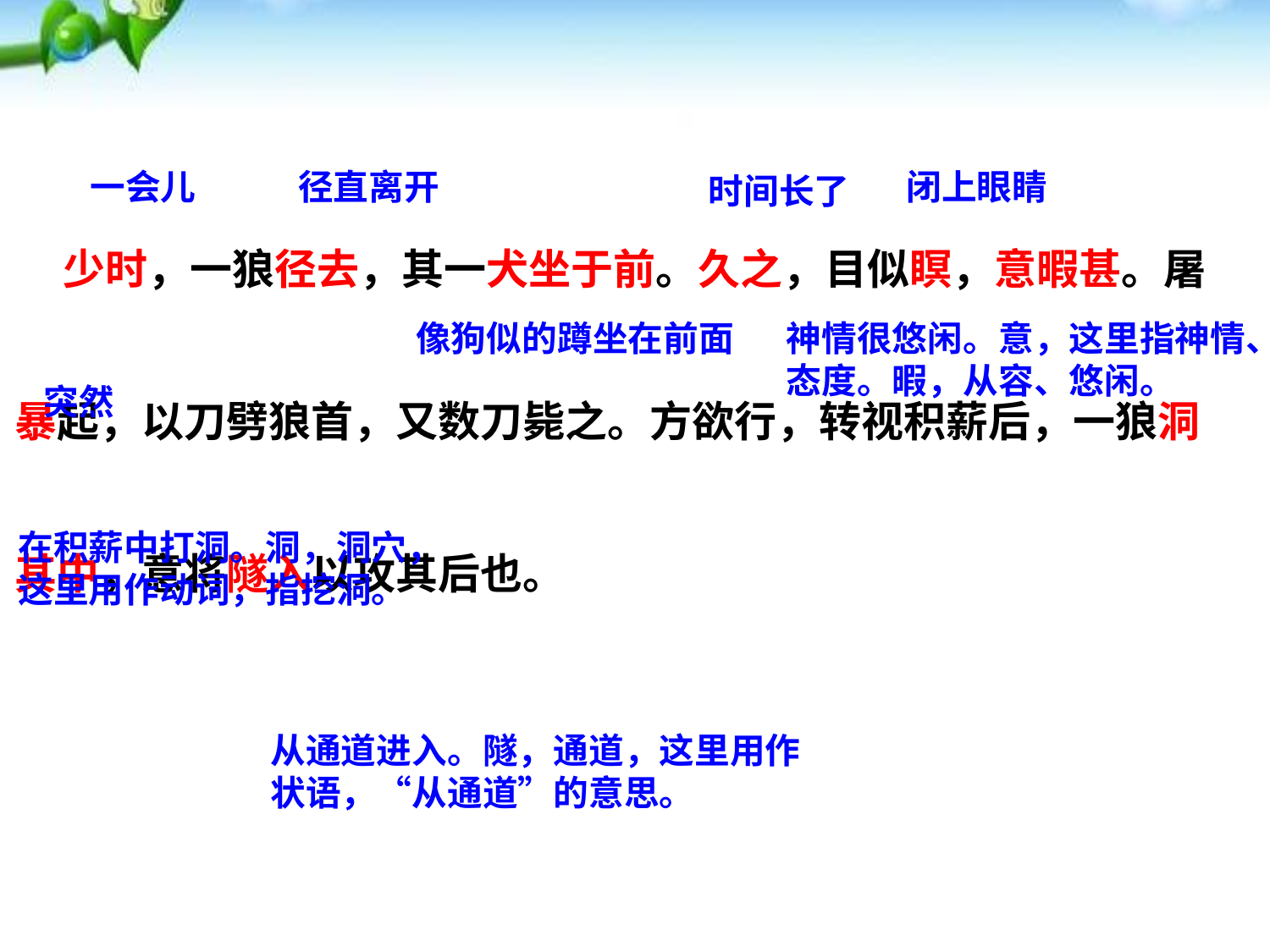

少时，一狼径去，其一犬坐于前。久之，目似瞑，意暇甚。屠暴起，以刀劈狼首，又数刀毙之。方欲行，转视积薪后，一狼洞其中，意将隧入以攻其后也。
一会儿
径直离开
闭上眼睛
时间长了
像狗似的蹲坐在前面
神情很悠闲。意，这里指神情、态度。暇，从容、悠闲。
突然
在积薪中打洞。洞，洞穴，这里用作动词，指挖洞。
从通道进入。隧，通道，这里用作状语，“从通道”的意思。